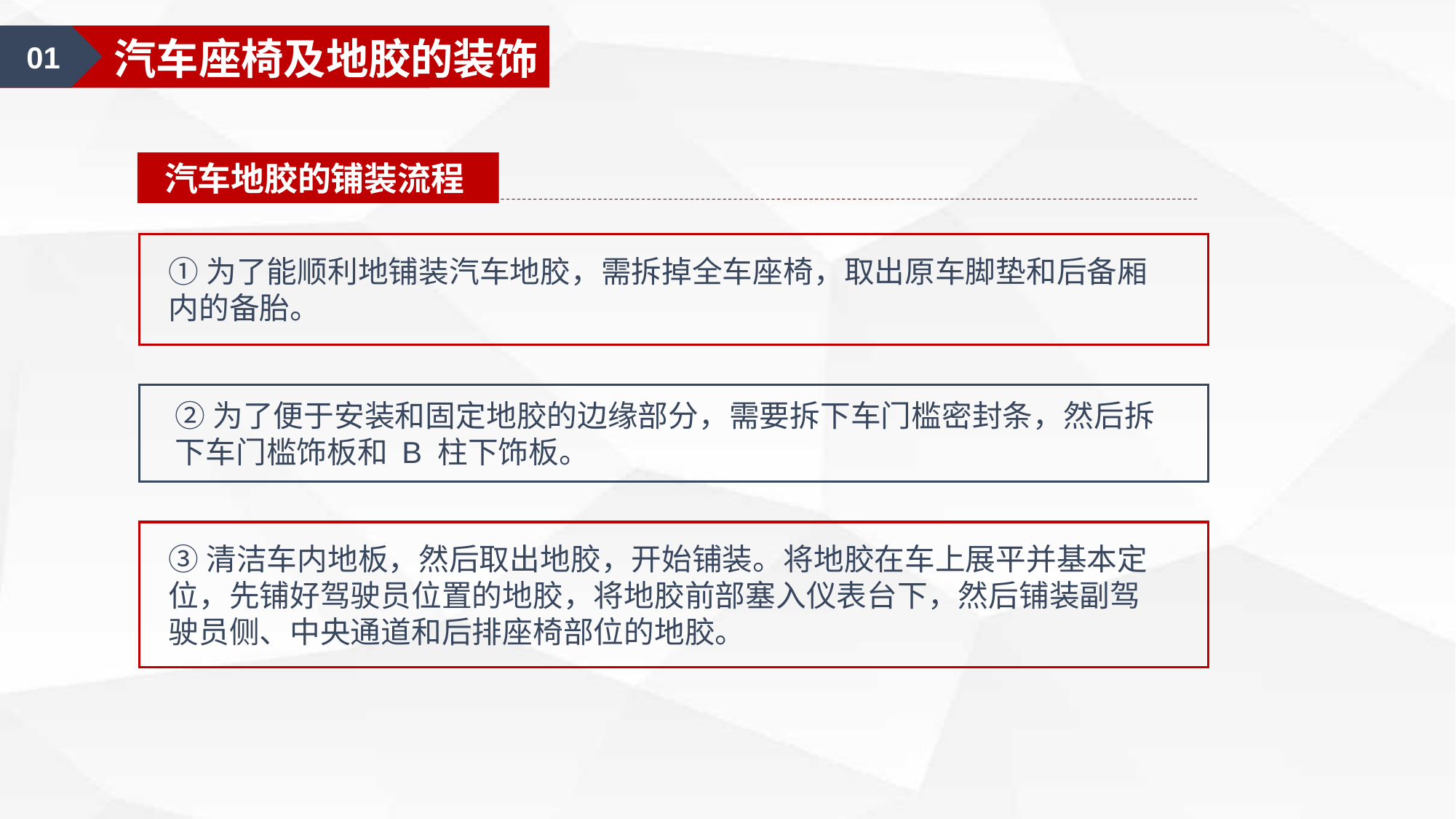

01
车身大包围装饰

01
汽车座椅及地胶的装饰
汽车地胶的铺装流程

①为了能顺利地铺装汽车地胶，需拆掉全车座椅，取出原车脚垫和后备厢内的备胎。

②为了便于安装和固定地胶的边缘部分，需要拆下车门槛密封条，然后拆下车门槛饰板和 B 柱下饰板。

③清洁车内地板，然后取出地胶，开始铺装。将地胶在车上展平并基本定位，先铺好驾驶员位置的地胶，将地胶前部塞入仪表台下，然后铺装副驾驶员侧、中央通道和后排座椅部位的地胶。